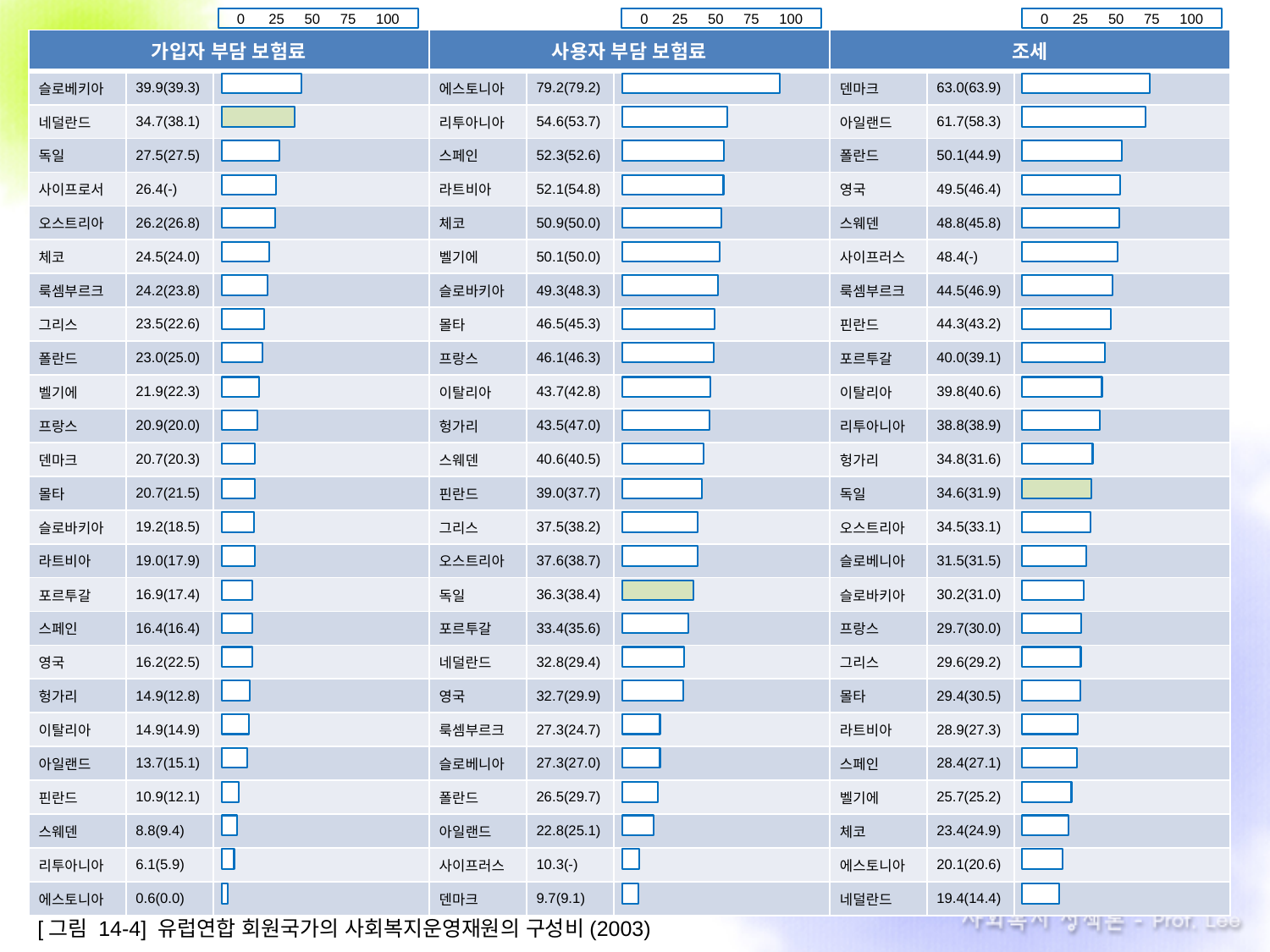

0      25     50     75     100
0      25     50     75     100
0      25     50     75     100

| 가입자 부담 보험료 |  |  | 사용자 부담 보험료 |  |  | 조세 |  |  |
| --- | --- | --- | --- | --- | --- | --- | --- | --- |
| 슬로베키아 | 39.9(39.3) |  | 에스토니아 | 79.2(79.2) |  | 덴마크 | 63.0(63.9) |  |
| 네덜란드 | 34.7(38.1) |  | 리투아니아 | 54.6(53.7) |  | 아일랜드 | 61.7(58.3) |  |
| 독일 | 27.5(27.5) |  | 스페인 | 52.3(52.6) |  | 폴란드 | 50.1(44.9) |  |
| 사이프로서 | 26.4(-) |  | 라트비아 | 52.1(54.8) |  | 영국 | 49.5(46.4) |  |
| 오스트리아 | 26.2(26.8) |  | 체코 | 50.9(50.0) |  | 스웨덴 | 48.8(45.8) |  |
| 체코 | 24.5(24.0) |  | 벨기에 | 50.1(50.0) |  | 사이프러스 | 48.4(-) |  |
| 룩셈부르크 | 24.2(23.8) |  | 슬로바키아 | 49.3(48.3) |  | 룩셈부르크 | 44.5(46.9) |  |
| 그리스 | 23.5(22.6) |  | 몰타 | 46.5(45.3) |  | 핀란드 | 44.3(43.2) |  |
| 폴란드 | 23.0(25.0) |  | 프랑스 | 46.1(46.3) |  | 포르투갈 | 40.0(39.1) |  |
| 벨기에 | 21.9(22.3) |  | 이탈리아 | 43.7(42.8) |  | 이탈리아 | 39.8(40.6) |  |
| 프랑스 | 20.9(20.0) |  | 헝가리 | 43.5(47.0) |  | 리투아니아 | 38.8(38.9) |  |
| 덴마크 | 20.7(20.3) |  | 스웨덴 | 40.6(40.5) |  | 헝가리 | 34.8(31.6) |  |
| 몰타 | 20.7(21.5) |  | 핀란드 | 39.0(37.7) |  | 독일 | 34.6(31.9) |  |
| 슬로바키아 | 19.2(18.5) |  | 그리스 | 37.5(38.2) |  | 오스트리아 | 34.5(33.1) |  |
| 라트비아 | 19.0(17.9) |  | 오스트리아 | 37.6(38.7) |  | 슬로베니아 | 31.5(31.5) |  |
| 포르투갈 | 16.9(17.4) |  | 독일 | 36.3(38.4) |  | 슬로바키아 | 30.2(31.0) |  |
| 스페인 | 16.4(16.4) |  | 포르투갈 | 33.4(35.6) |  | 프랑스 | 29.7(30.0) |  |
| 영국 | 16.2(22.5) |  | 네덜란드 | 32.8(29.4) |  | 그리스 | 29.6(29.2) |  |
| 헝가리 | 14.9(12.8) |  | 영국 | 32.7(29.9) |  | 몰타 | 29.4(30.5) |  |
| 이탈리아 | 14.9(14.9) |  | 룩셈부르크 | 27.3(24.7) |  | 라트비아 | 28.9(27.3) |  |
| 아일랜드 | 13.7(15.1) |  | 슬로베니아 | 27.3(27.0) |  | 스페인 | 28.4(27.1) |  |
| 핀란드 | 10.9(12.1) |  | 폴란드 | 26.5(29.7) |  | 벨기에 | 25.7(25.2) |  |
| 스웨덴 | 8.8(9.4) |  | 아일랜드 | 22.8(25.1) |  | 체코 | 23.4(24.9) |  |
| 리투아니아 | 6.1(5.9) |  | 사이프러스 | 10.3(-) |  | 에스토니아 | 20.1(20.6) |  |
| 에스토니아 | 0.6(0.0) |  | 덴마크 | 9.7(9.1) |  | 네덜란드 | 19.4(14.4) |  |
[그림 14-4] 유럽연합 회원국가의 사회복지운영재원의 구성비(2003)